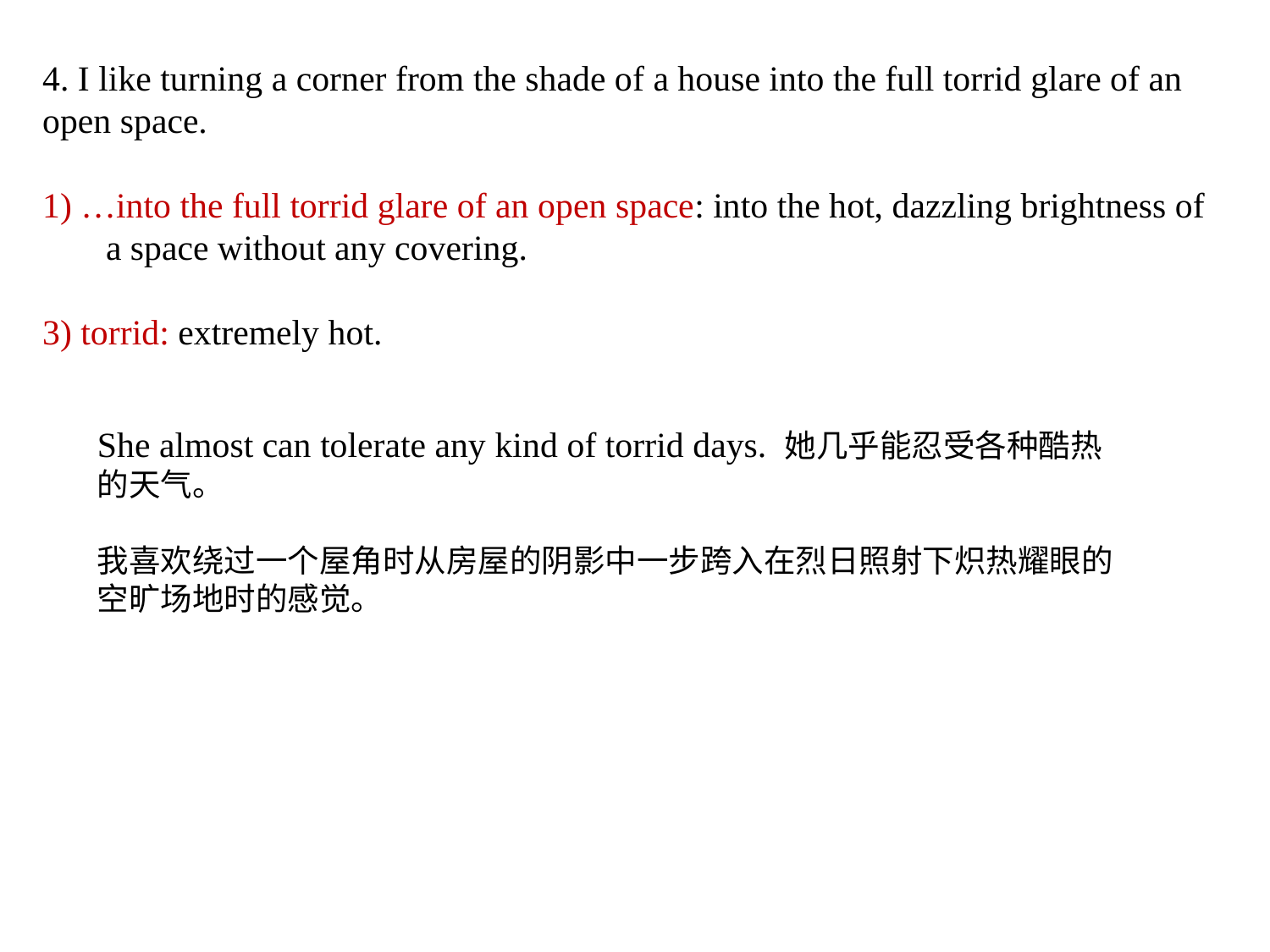

4. I like turning a corner from the shade of a house into the full torrid glare of an
open space.

1) …into the full torrid glare of an open space: into the hot, dazzling brightness of a space without any covering.

3) torrid: extremely hot.

She almost can tolerate any kind of torrid days. 她几乎能忍受各种酷热的天气。

我喜欢绕过一个屋角时从房屋的阴影中一步跨入在烈日照射下炽热耀眼的空旷场地时的感觉。